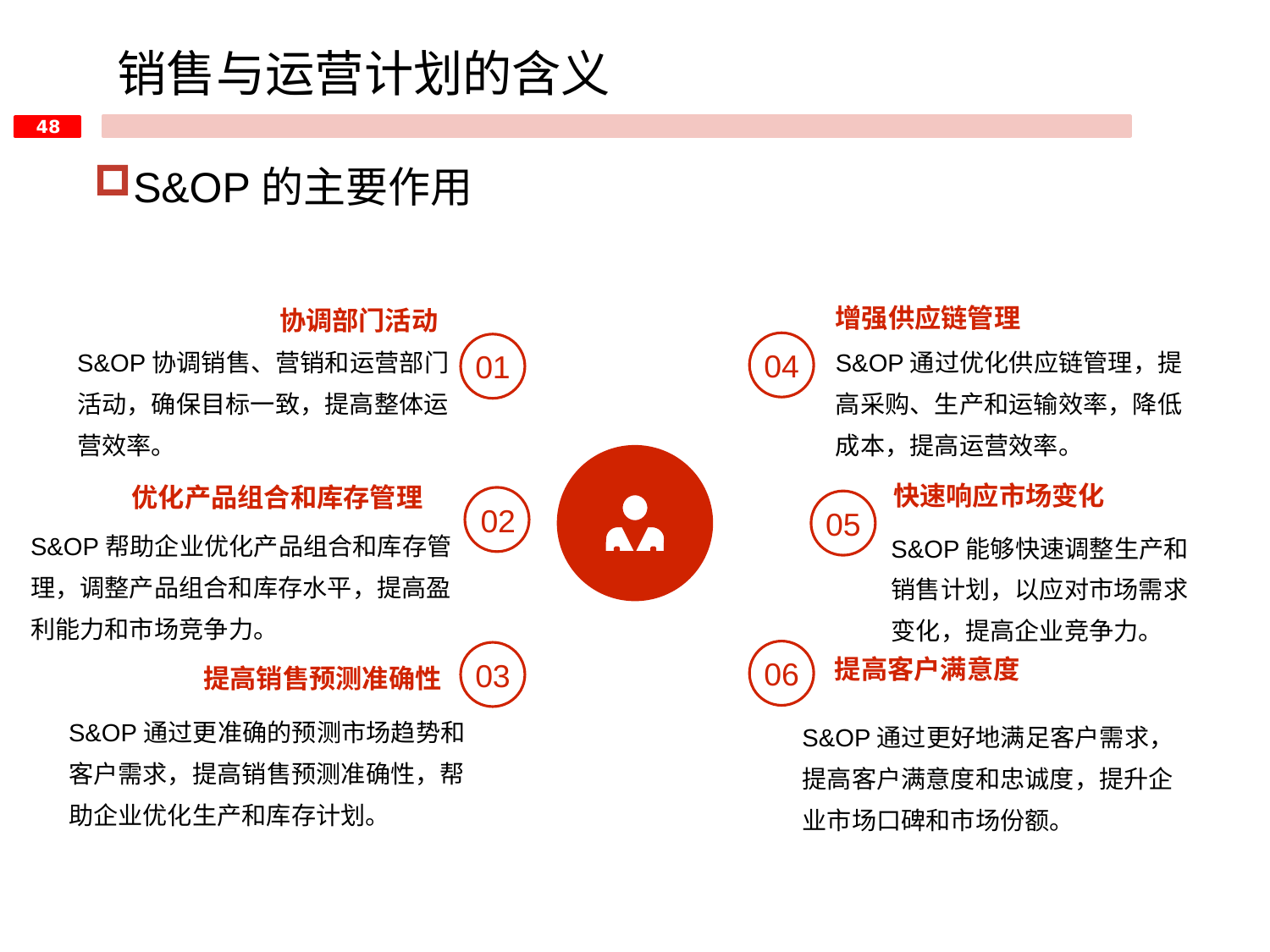

销售与运营计划的含义
48

S&OP的主要作用
增强供应链管理
协调部门活动
S&OP通过优化供应链管理，提高采购、生产和运输效率，降低成本，提高运营效率。
S&OP协调销售、营销和运营部门活动，确保目标一致，提高整体运营效率。

04
01

快速响应市场变化
优化产品组合和库存管理

02
05
S&OP帮助企业优化产品组合和库存管理，调整产品组合和库存水平，提高盈利能力和市场竞争力。
S&OP能够快速调整生产和销售计划，以应对市场需求变化，提高企业竞争力。
提高客户满意度

提高销售预测准确性
06
03
S&OP通过更准确的预测市场趋势和客户需求，提高销售预测准确性，帮助企业优化生产和库存计划。
S&OP通过更好地满足客户需求，提高客户满意度和忠诚度，提升企业市场口碑和市场份额。